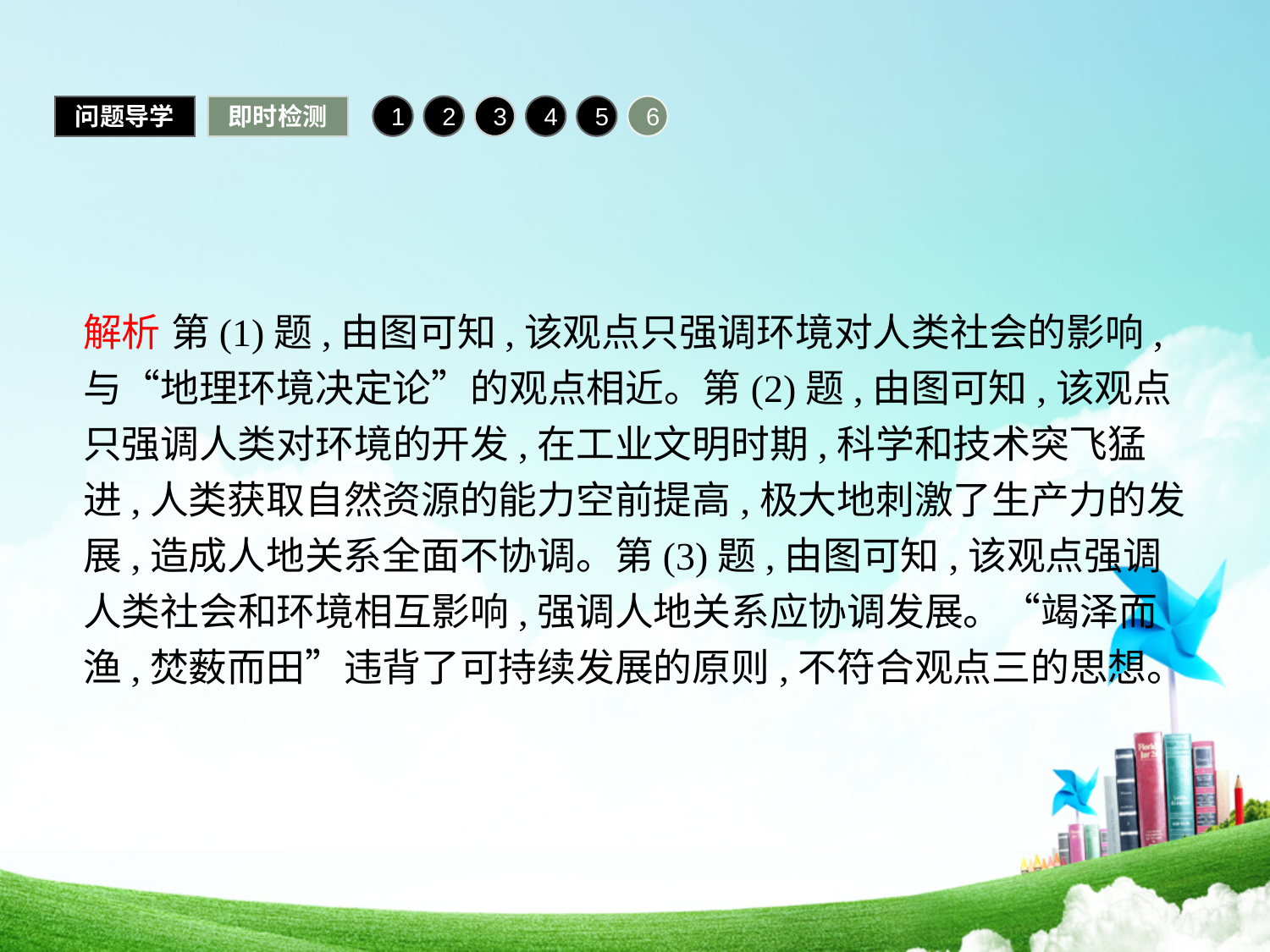

问题导学
即时检测
1
2
3
4
5
6
解析 第(1)题,由图可知,该观点只强调环境对人类社会的影响,与“地理环境决定论”的观点相近。第(2)题,由图可知,该观点只强调人类对环境的开发,在工业文明时期,科学和技术突飞猛进,人类获取自然资源的能力空前提高,极大地刺激了生产力的发展,造成人地关系全面不协调。第(3)题,由图可知,该观点强调人类社会和环境相互影响,强调人地关系应协调发展。“竭泽而渔,焚薮而田”违背了可持续发展的原则,不符合观点三的思想。